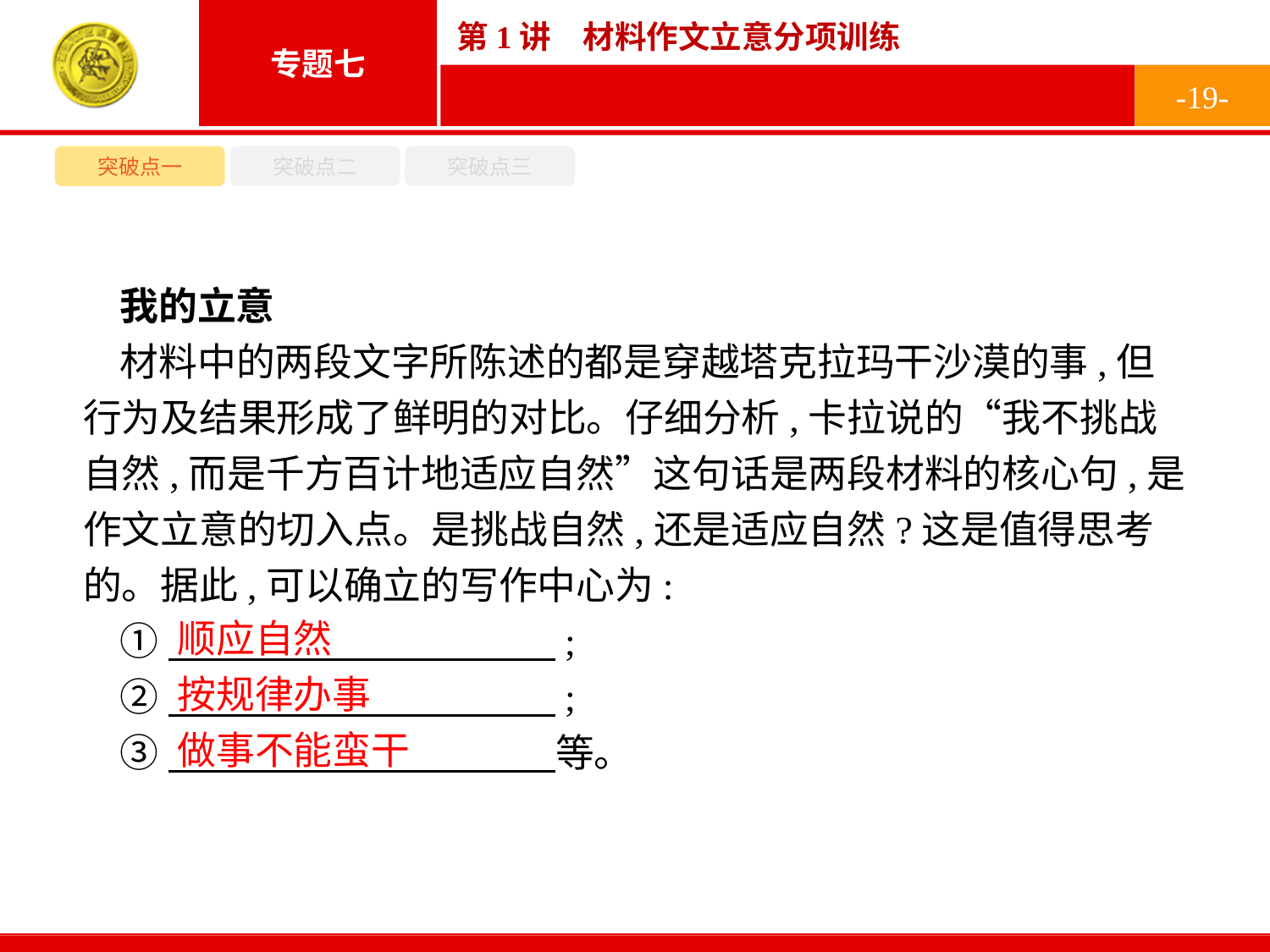

-19-
突破点一
突破点二
突破点三
我的立意
材料中的两段文字所陈述的都是穿越塔克拉玛干沙漠的事,但行为及结果形成了鲜明的对比。仔细分析,卡拉说的“我不挑战自然,而是千方百计地适应自然”这句话是两段材料的核心句,是作文立意的切入点。是挑战自然,还是适应自然?这是值得思考的。据此,可以确立的写作中心为:
①　　　　　　　　　　;
②　　　　　　　　　　;
③　　　　　　　　　　等。
顺应自然
按规律办事
做事不能蛮干